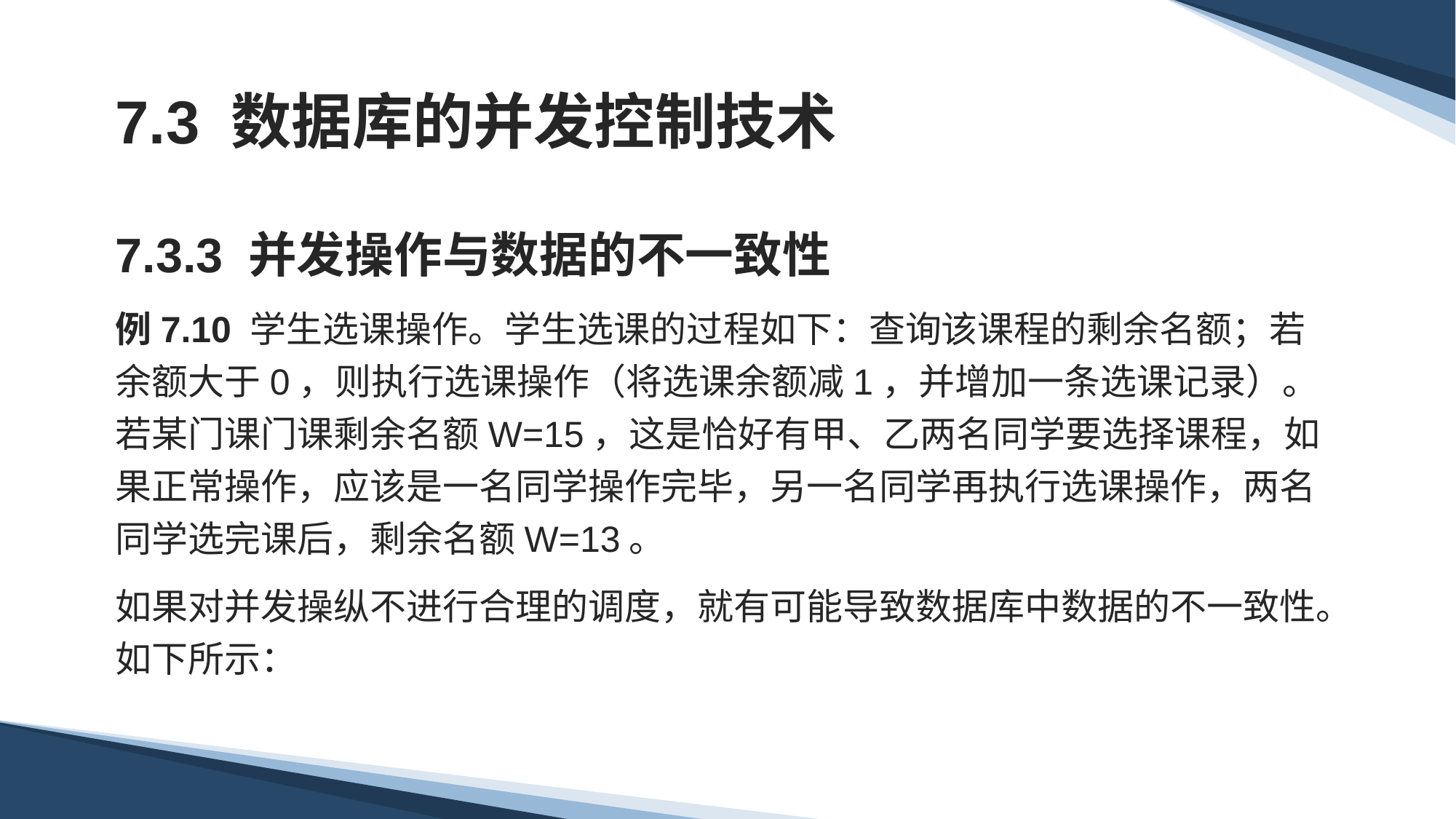

# 7.3 数据库的并发控制技术
7.3.3 并发操作与数据的不一致性
例7.10 学生选课操作。学生选课的过程如下：查询该课程的剩余名额；若余额大于0，则执行选课操作（将选课余额减1，并增加一条选课记录）。 若某门课门课剩余名额W=15，这是恰好有甲、乙两名同学要选择课程，如果正常操作，应该是一名同学操作完毕，另一名同学再执行选课操作，两名同学选完课后，剩余名额W=13。
如果对并发操纵不进行合理的调度，就有可能导致数据库中数据的不一致性。如下所示：